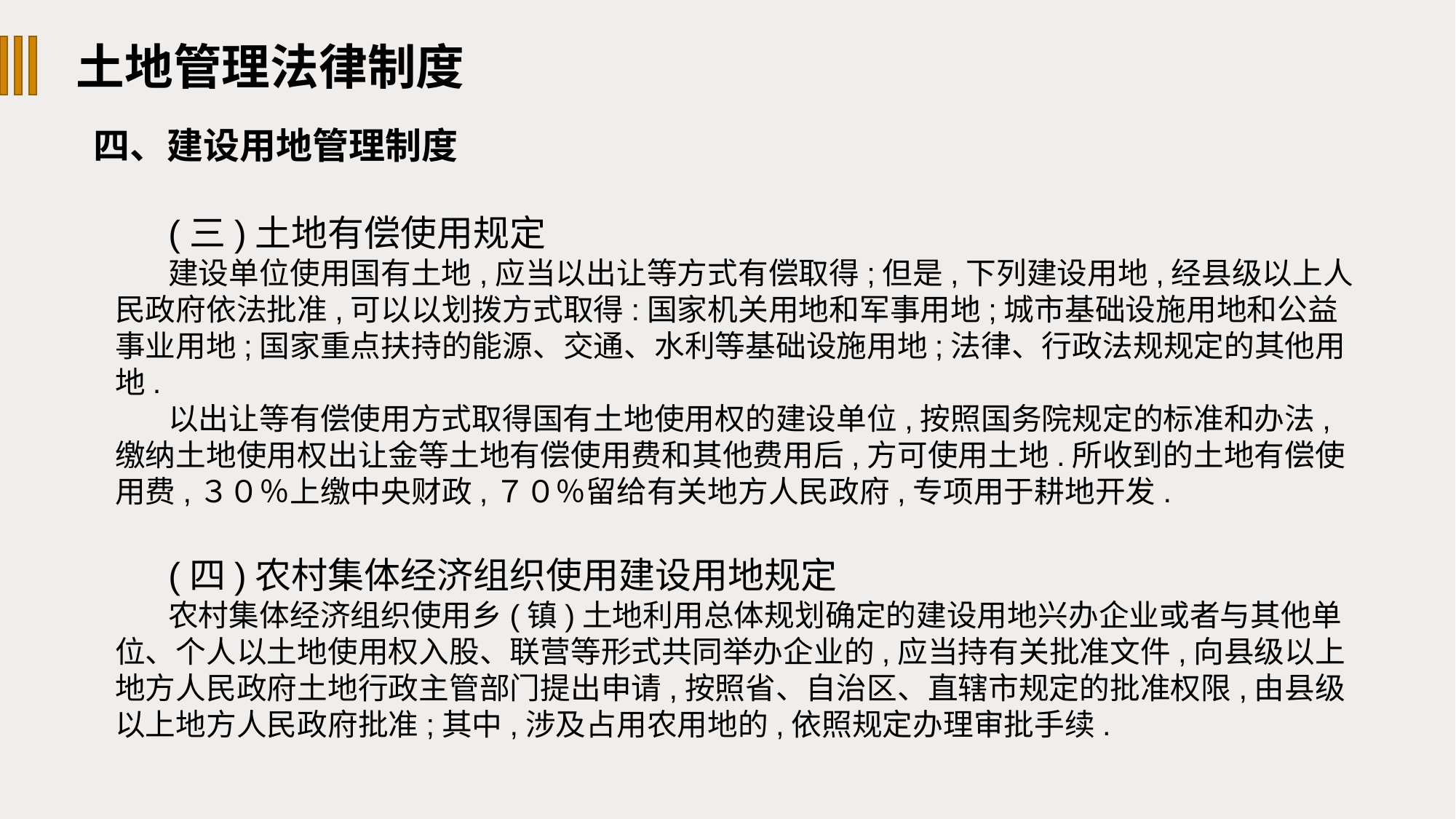

土地管理法律制度

四、建设用地管理制度

(三)土地有偿使用规定
建设单位使用国有土地,应当以出让等方式有偿取得;但是,下列建设用地,经县级以上人民政府依法批准,可以以划拨方式取得:国家机关用地和军事用地;城市基础设施用地和公益事业用地;国家重点扶持的能源、交通、水利等基础设施用地;法律、行政法规规定的其他用地.
以出让等有偿使用方式取得国有土地使用权的建设单位,按照国务院规定的标准和办法,缴纳土地使用权出让金等土地有偿使用费和其他费用后,方可使用土地.所收到的土地有偿使用费,３０％上缴中央财政,７０％留给有关地方人民政府,专项用于耕地开发.

(四)农村集体经济组织使用建设用地规定
农村集体经济组织使用乡(镇)土地利用总体规划确定的建设用地兴办企业或者与其他单位、个人以土地使用权入股、联营等形式共同举办企业的,应当持有关批准文件,向县级以上地方人民政府土地行政主管部门提出申请,按照省、自治区、直辖市规定的批准权限,由县级以上地方人民政府批准;其中,涉及占用农用地的,依照规定办理审批手续.